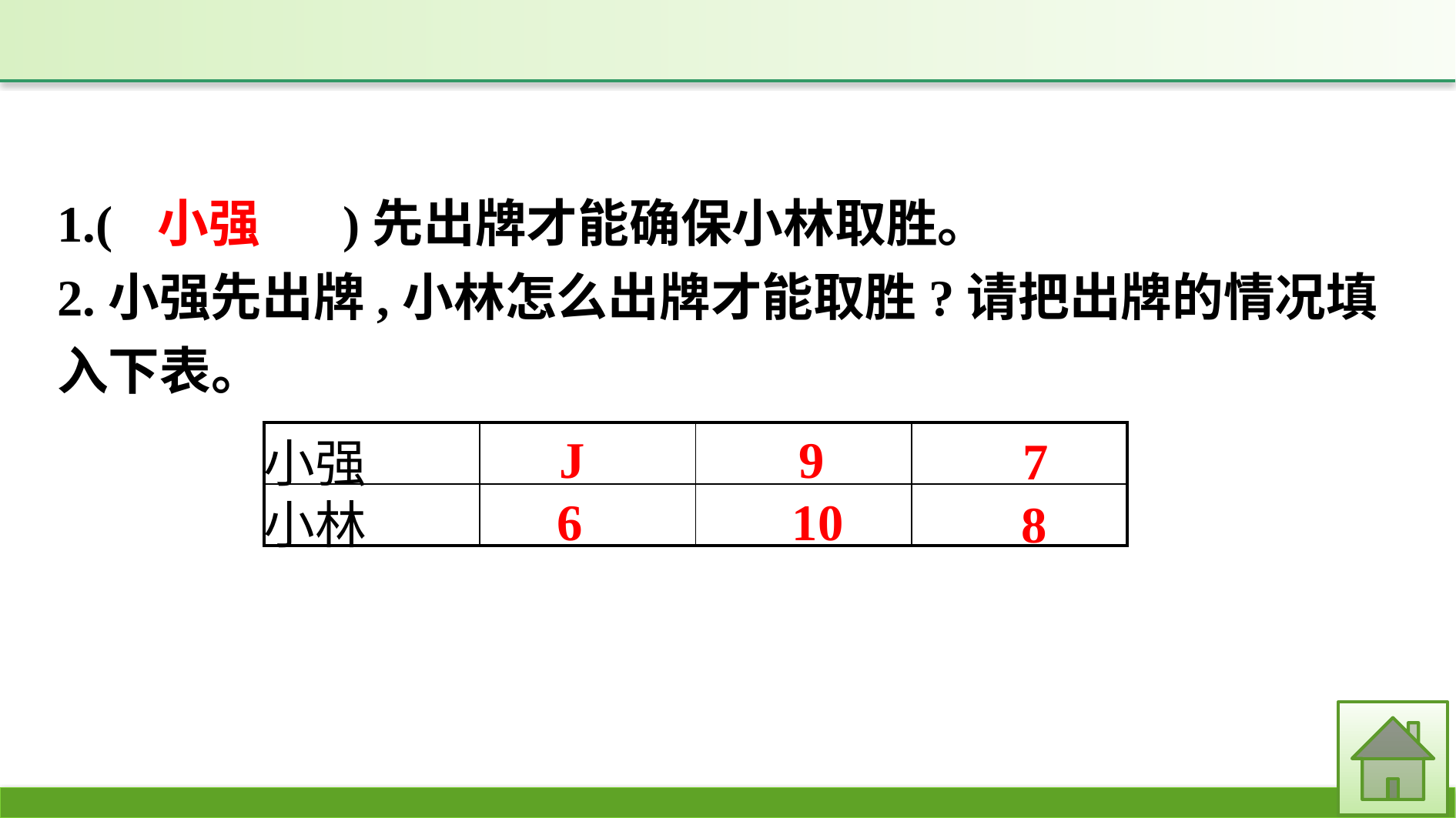

1.(　　　　)先出牌才能确保小林取胜。
2.小强先出牌,小林怎么出牌才能取胜?请把出牌的情况填入下表。
小强
J
9
7
| 小强 |  |  |  |
| --- | --- | --- | --- |
| 小林 |  |  |  |
6
10
8